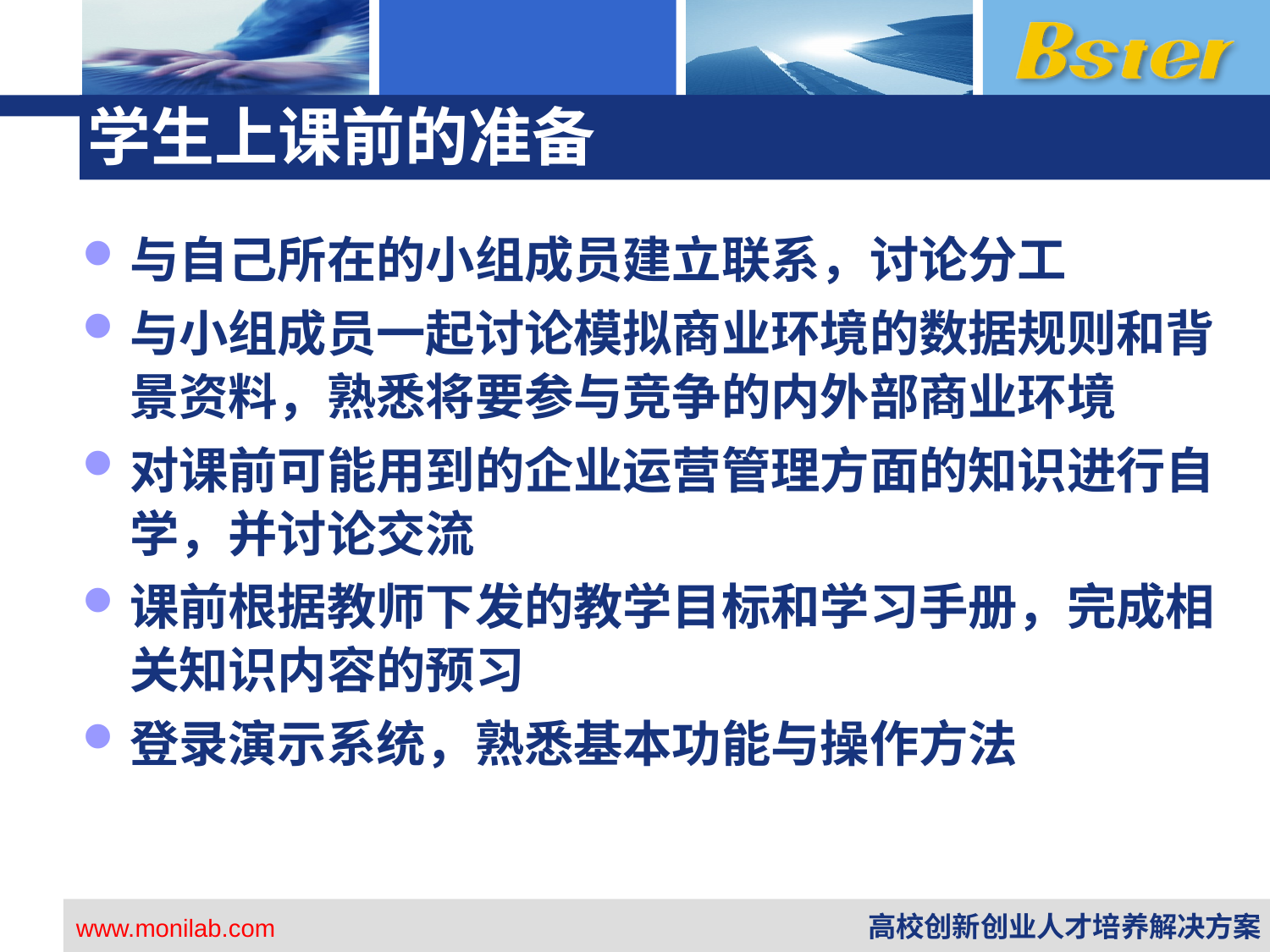

# 学生上课前的准备
与自己所在的小组成员建立联系，讨论分工
与小组成员一起讨论模拟商业环境的数据规则和背景资料，熟悉将要参与竞争的内外部商业环境
对课前可能用到的企业运营管理方面的知识进行自学，并讨论交流
课前根据教师下发的教学目标和学习手册，完成相关知识内容的预习
登录演示系统，熟悉基本功能与操作方法